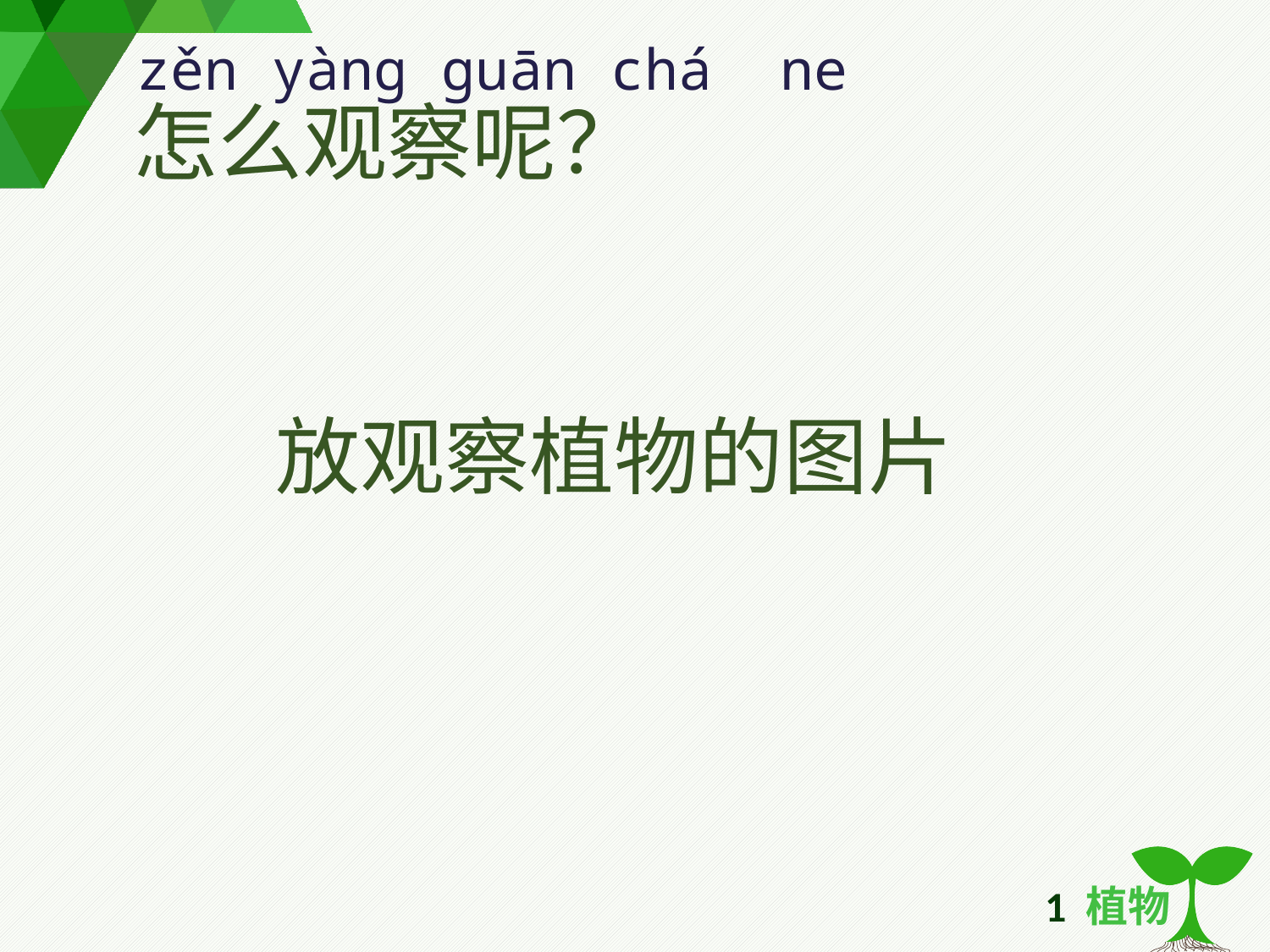

zěn yàng guān chá  ne
怎么观察呢？
放观察植物的图片